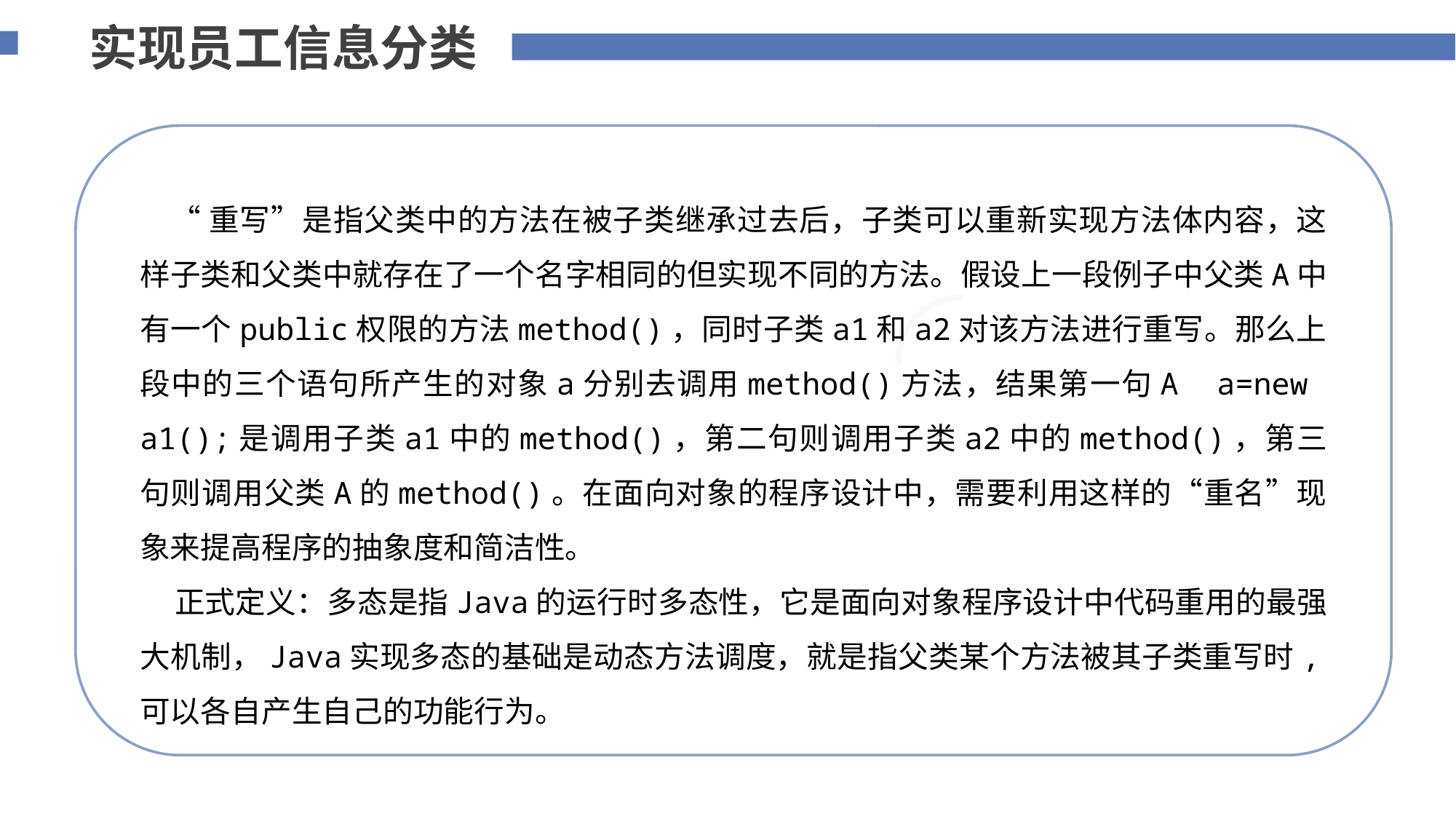

实现员工信息分类

    “重写”是指父类中的方法在被子类继承过去后，子类可以重新实现方法体内容，这样子类和父类中就存在了一个名字相同的但实现不同的方法。假设上一段例子中父类A中有一个public权限的方法method()，同时子类a1和a2对该方法进行重写。那么上段中的三个语句所产生的对象a分别去调用method()方法，结果第一句A  a=new  a1();是调用子类a1中的method()，第二句则调用子类a2中的method()，第三句则调用父类A的method()。在面向对象的程序设计中，需要利用这样的“重名”现象来提高程序的抽象度和简洁性。
    正式定义：多态是指Java的运行时多态性，它是面向对象程序设计中代码重用的最强大机制，Java实现多态的基础是动态方法调度，就是指父类某个方法被其子类重写时,可以各自产生自己的功能行为。

添加标题内容
您的内容打在这里，或者通过复制您的文本后，在此框中选择粘贴，并选择只保留文字。

75%